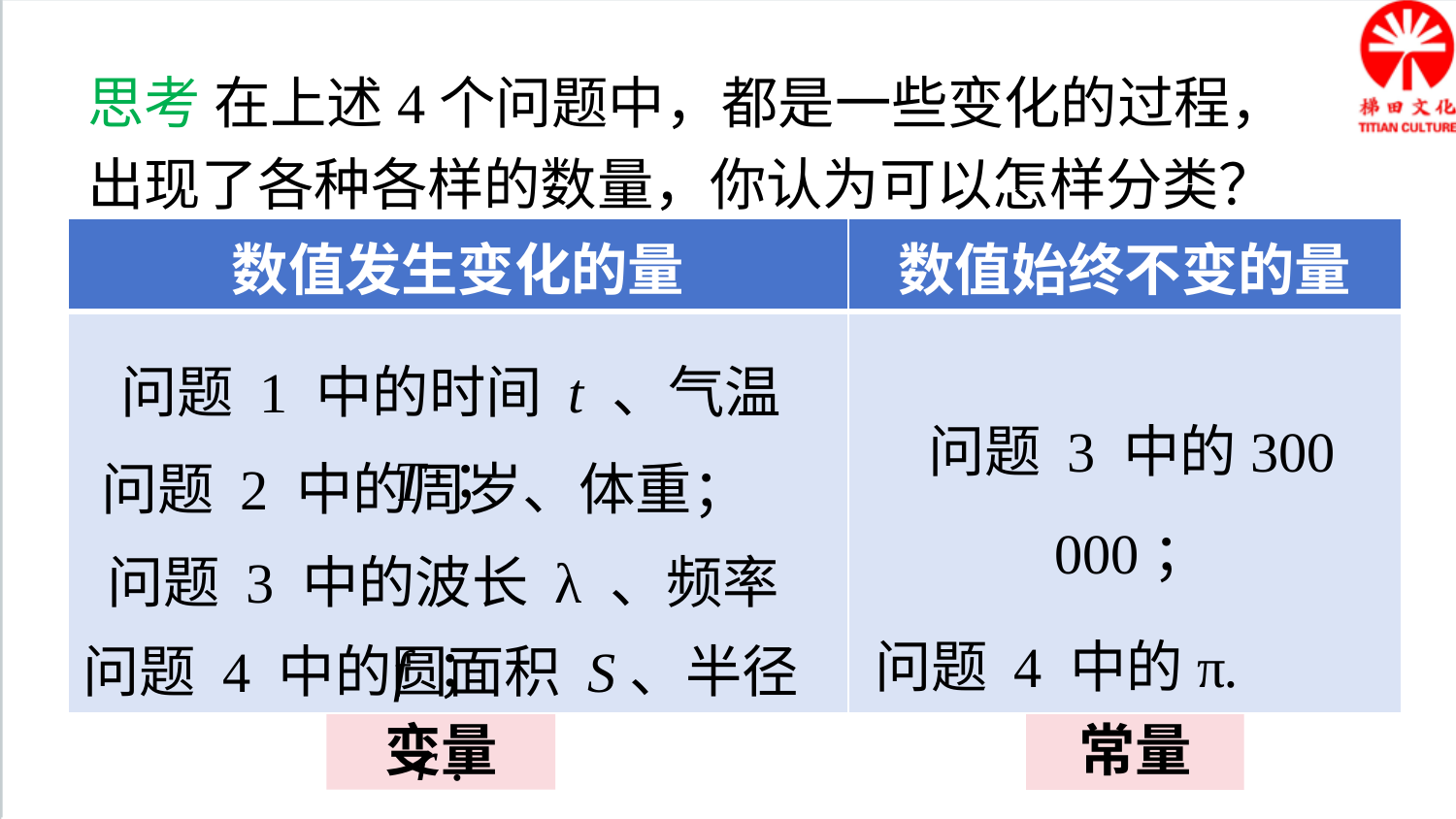

思考 在上述4个问题中，都是一些变化的过程，
出现了各种各样的数量，你认为可以怎样分类？
| 数值发生变化的量 | 数值始终不变的量 |
| --- | --- |
|  |  |
问题 1 中的时间 t 、气温 T ；
问题 3 中的300 000；
问题 4 中的π.
问题 2 中的周岁、体重；
问题 3 中的波长 λ 、频率 f ；
问题 4 中的圆面积 S、半径 r .
变量
常量